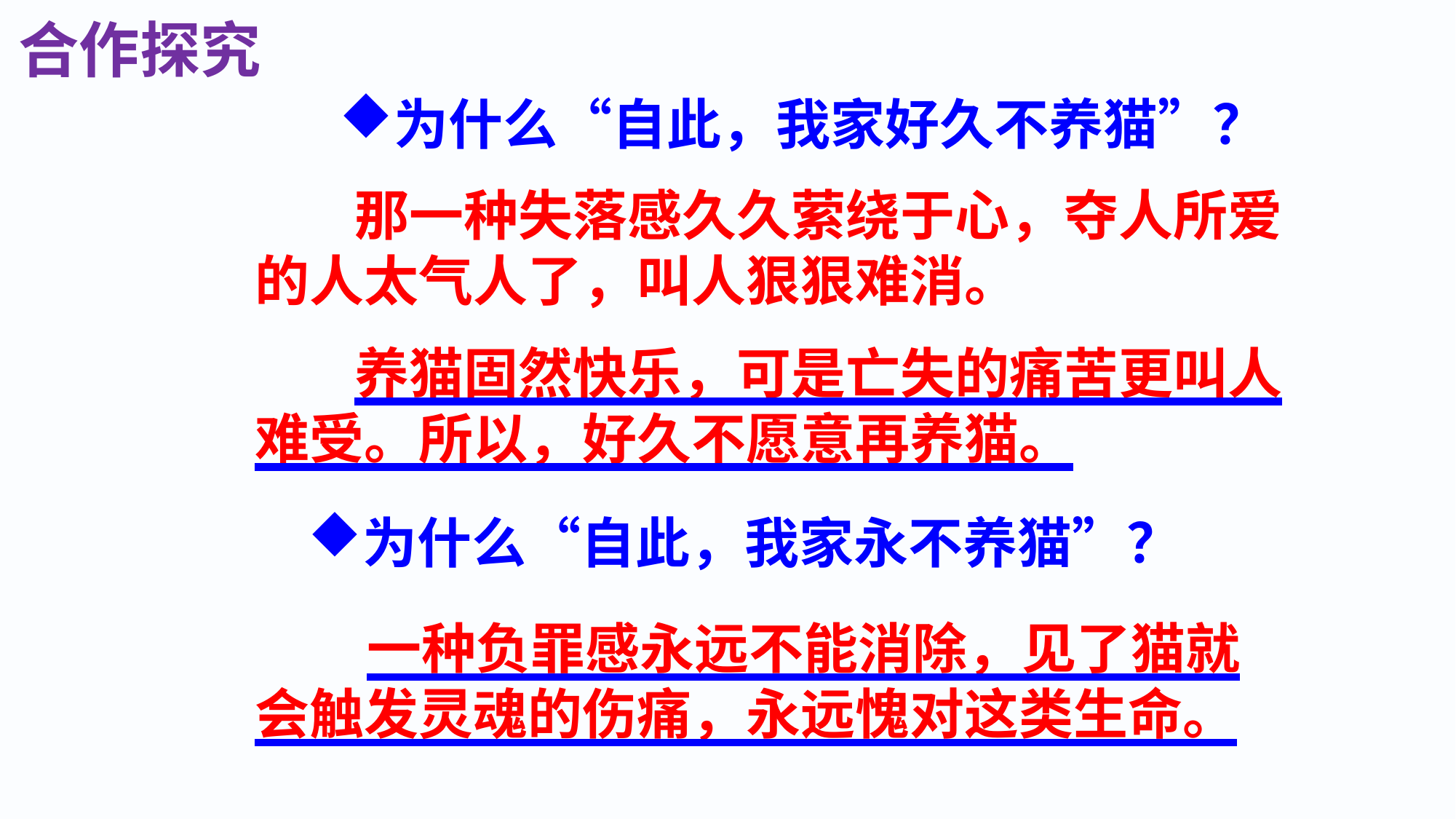

合作探究
为什么“自此，我家好久不养猫”？
       那一种失落感久久萦绕于心，夺人所爱的人太气人了，叫人狠狠难消。
       养猫固然快乐，可是亡失的痛苦更叫人难受。所以，好久不愿意再养猫。
为什么“自此，我家永不养猫”？

        一种负罪感永远不能消除，见了猫就会触发灵魂的伤痛，永远愧对这类生命。